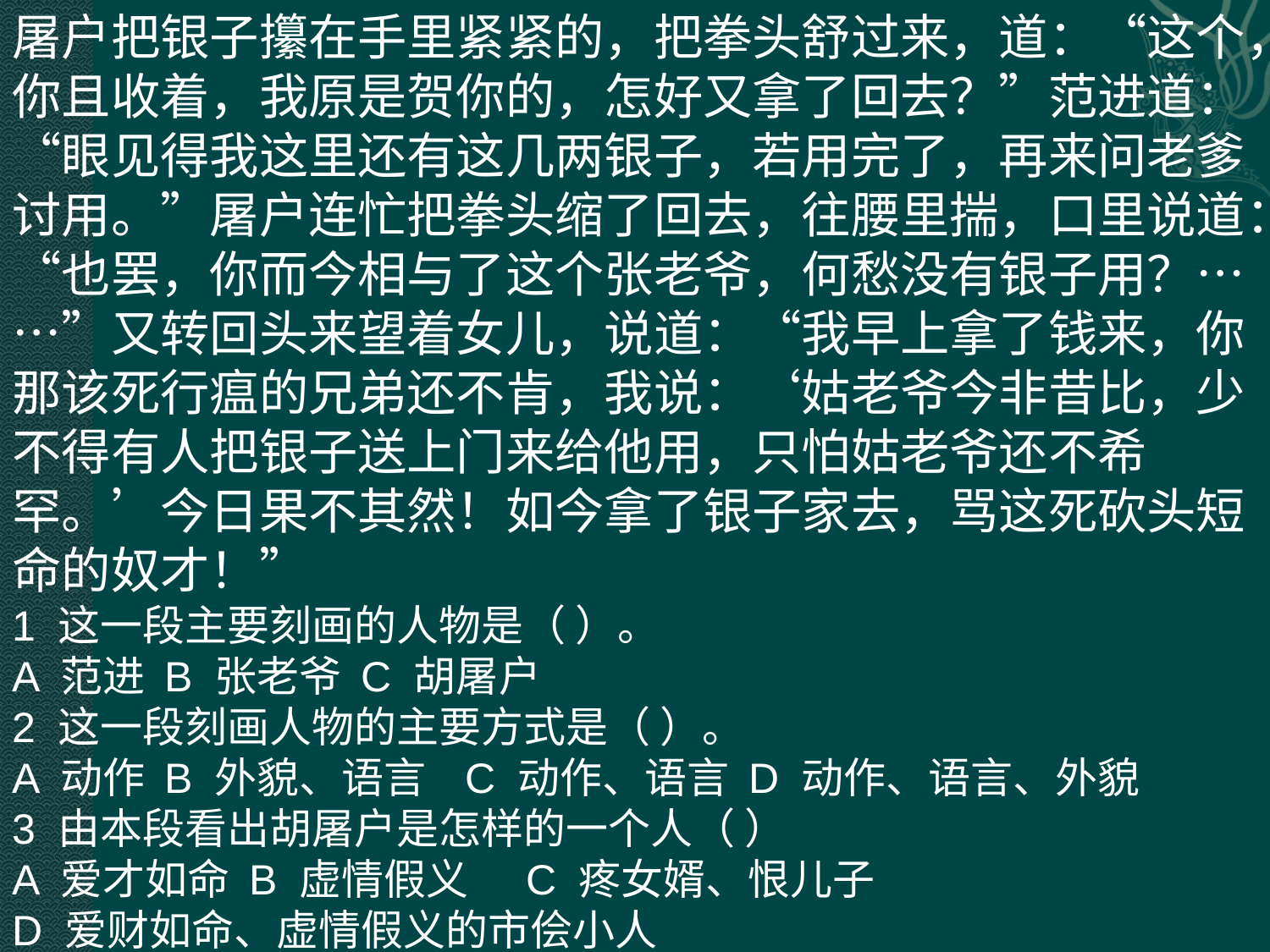

屠户把银子攥在手里紧紧的，把拳头舒过来，道：“这个，你且收着，我原是贺你的，怎好又拿了回去？”范进道：“眼见得我这里还有这几两银子，若用完了，再来问老爹讨用。”屠户连忙把拳头缩了回去，往腰里揣，口里说道：“也罢，你而今相与了这个张老爷，何愁没有银子用？……”又转回头来望着女儿，说道：“我早上拿了钱来，你那该死行瘟的兄弟还不肯，我说：‘姑老爷今非昔比，少不得有人把银子送上门来给他用，只怕姑老爷还不希罕。’今日果不其然！如今拿了银子家去，骂这死砍头短命的奴才！”
1 这一段主要刻画的人物是（ ）。
A 范进 B 张老爷 C 胡屠户
2 这一段刻画人物的主要方式是（ ）。
A 动作 B 外貌、语言   C 动作、语言 D 动作、语言、外貌
3 由本段看出胡屠户是怎样的一个人（ ）
A 爱才如命 B 虚情假义     C 疼女婿、恨儿子
D 爱财如命、虚情假义的市侩小人